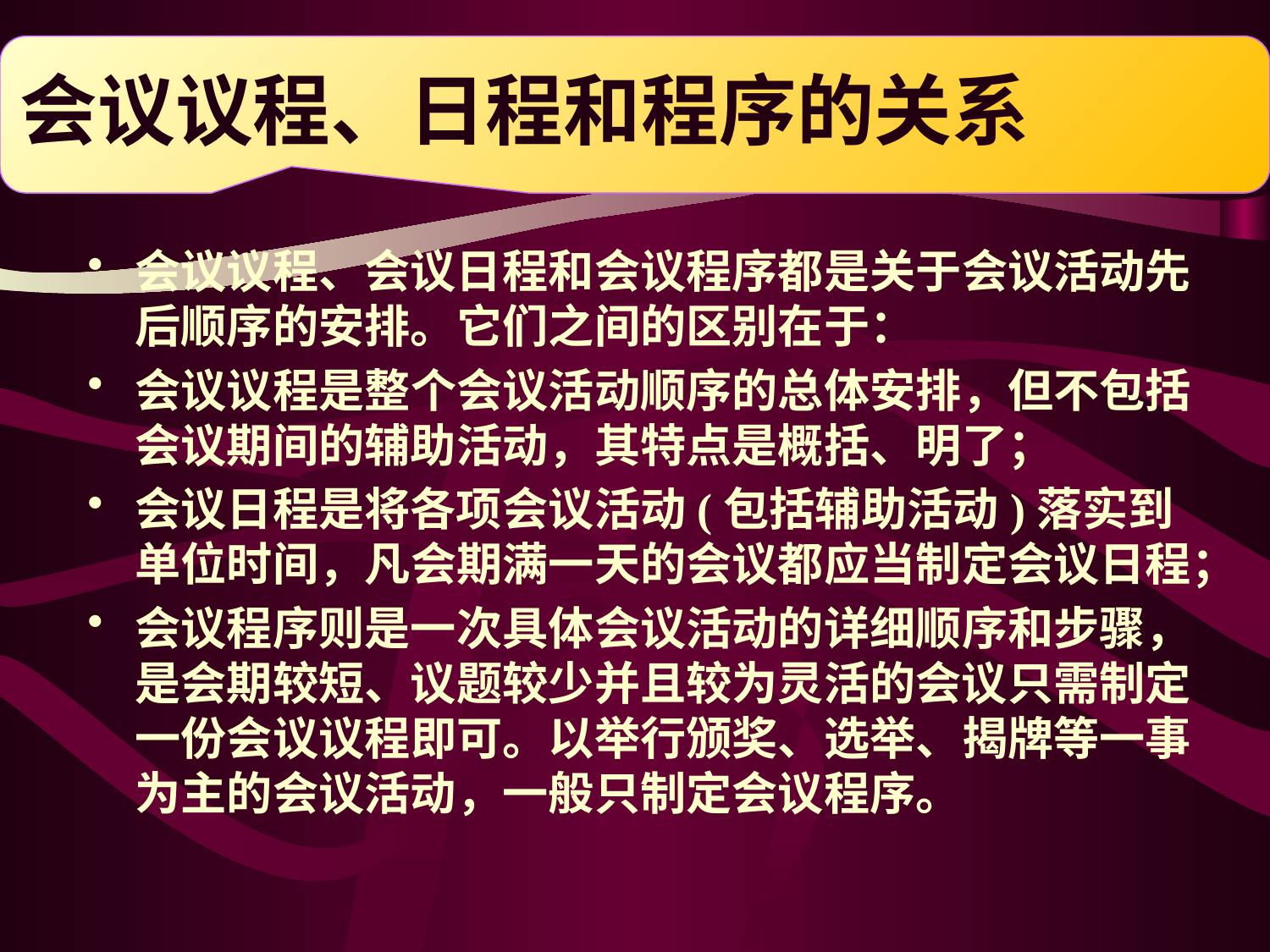

会议议程、日程和程序的关系
#
会议议程、会议日程和会议程序都是关于会议活动先后顺序的安排。它们之间的区别在于：
会议议程是整个会议活动顺序的总体安排，但不包括会议期间的辅助活动，其特点是概括、明了；
会议日程是将各项会议活动(包括辅助活动)落实到单位时间，凡会期满一天的会议都应当制定会议日程；
会议程序则是一次具体会议活动的详细顺序和步骤，是会期较短、议题较少并且较为灵活的会议只需制定一份会议议程即可。以举行颁奖、选举、揭牌等一事为主的会议活动，一般只制定会议程序。